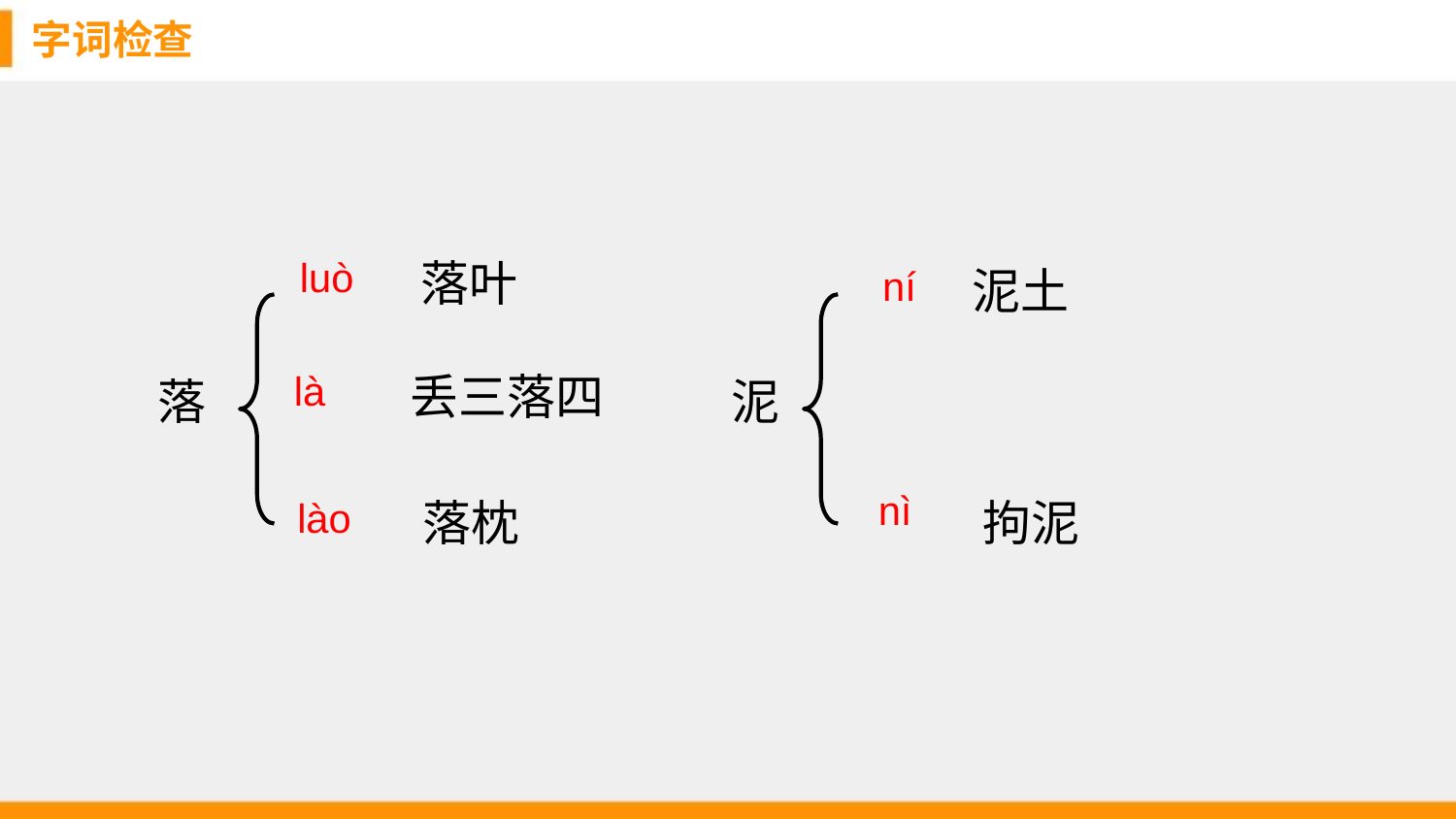

字词检查
luò
落叶
ní
泥土

là
丢三落四
落
泥
nì
lào
落枕
拘泥